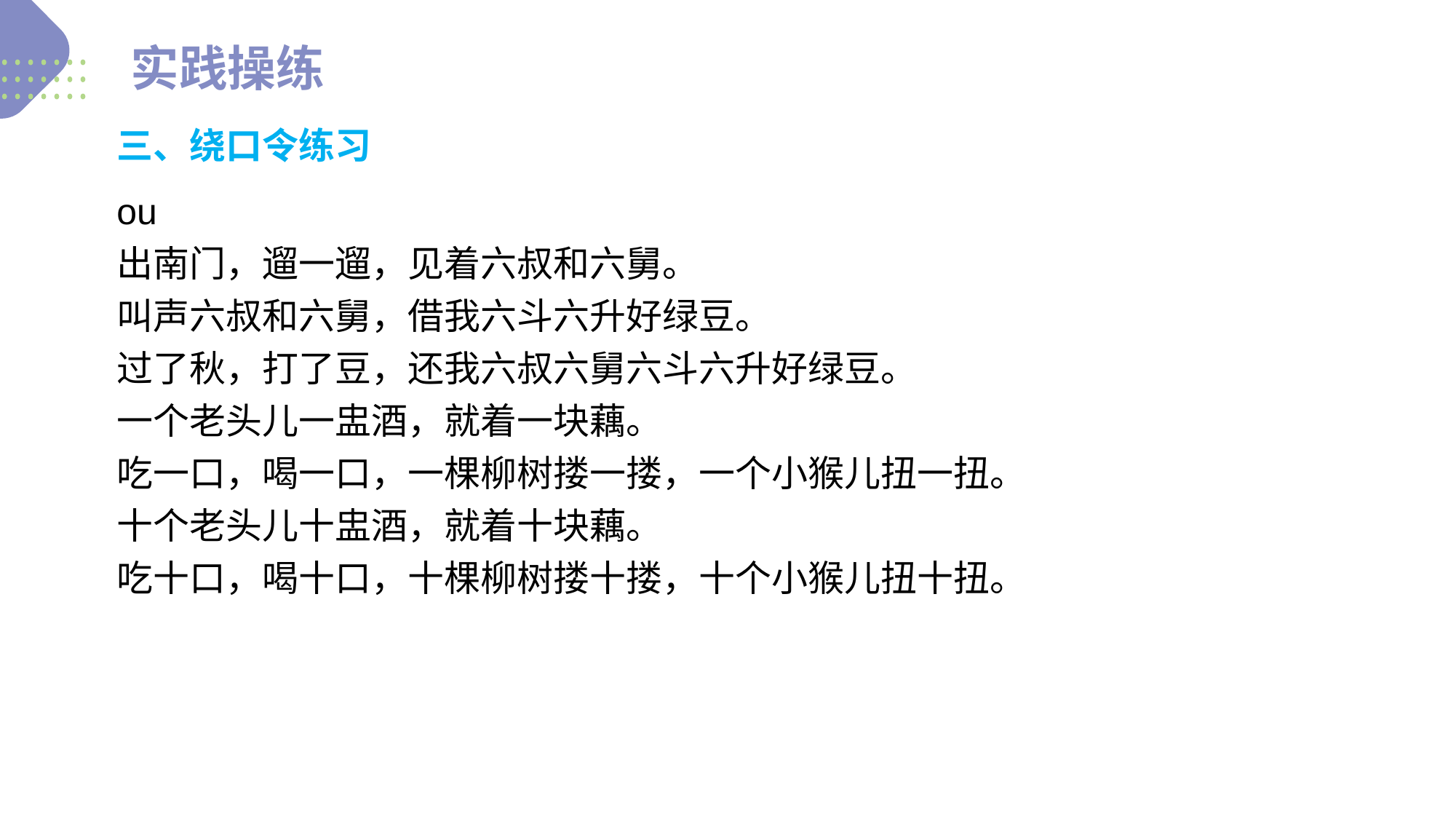

实践操练

三、绕口令练习
ou
出南门，遛一遛，见着六叔和六舅。
叫声六叔和六舅，借我六斗六升好绿豆。
过了秋，打了豆，还我六叔六舅六斗六升好绿豆。
一个老头儿一盅酒，就着一块藕。
吃一口，喝一口，一棵柳树搂一搂，一个小猴儿扭一扭。
十个老头儿十盅酒，就着十块藕。
吃十口，喝十口，十棵柳树搂十搂，十个小猴儿扭十扭。